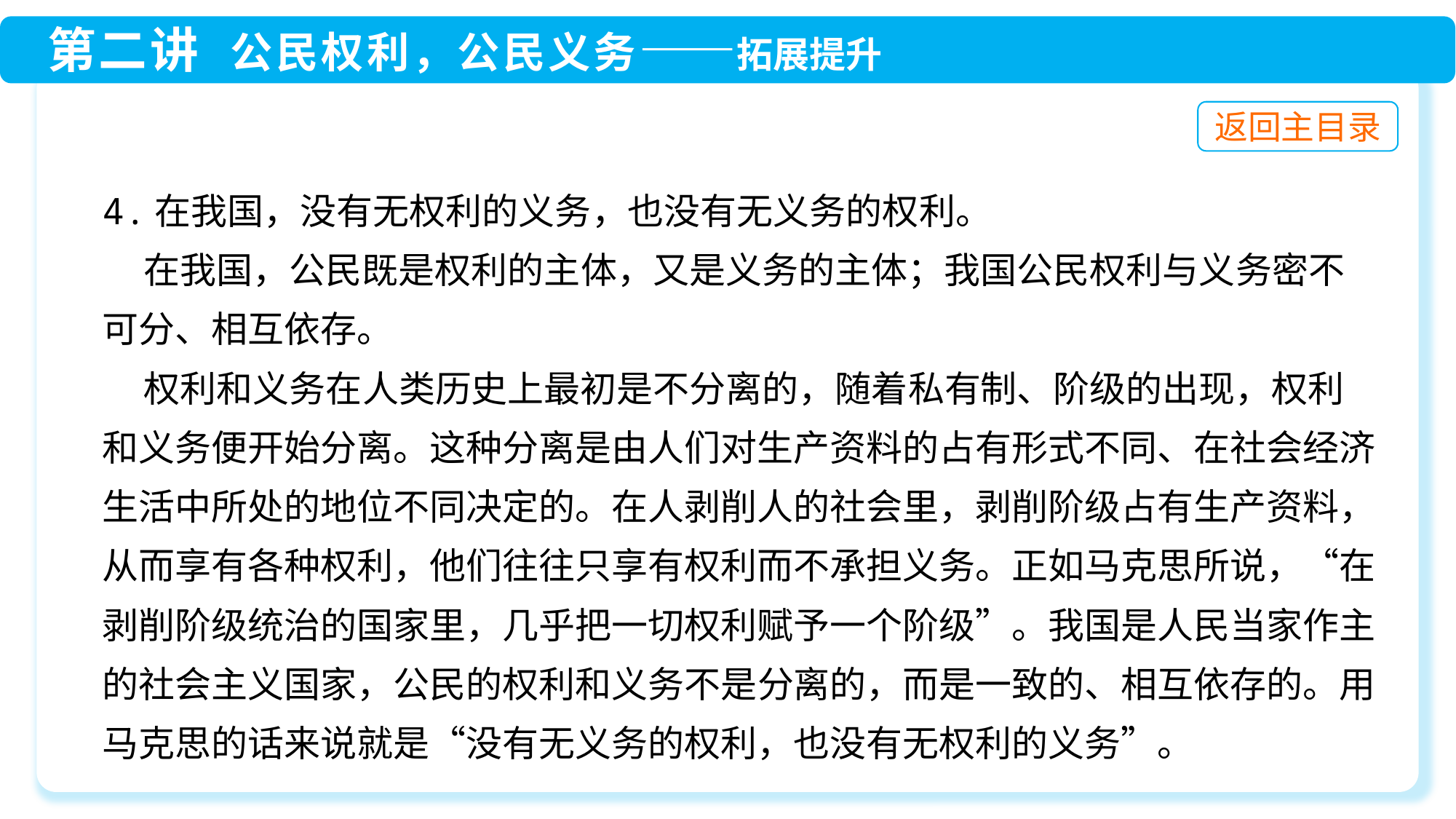

4.在我国，没有无权利的义务，也没有无义务的权利。
    在我国，公民既是权利的主体，又是义务的主体；我国公民权利与义务密不可分、相互依存。
    权利和义务在人类历史上最初是不分离的，随着私有制、阶级的出现，权利和义务便开始分离。这种分离是由人们对生产资料的占有形式不同、在社会经济生活中所处的地位不同决定的。在人剥削人的社会里，剥削阶级占有生产资料，从而享有各种权利，他们往往只享有权利而不承担义务。正如马克思所说，“在剥削阶级统治的国家里，几乎把一切权利赋予一个阶级”。我国是人民当家作主的社会主义国家，公民的权利和义务不是分离的，而是一致的、相互依存的。用马克思的话来说就是“没有无义务的权利，也没有无权利的义务”。